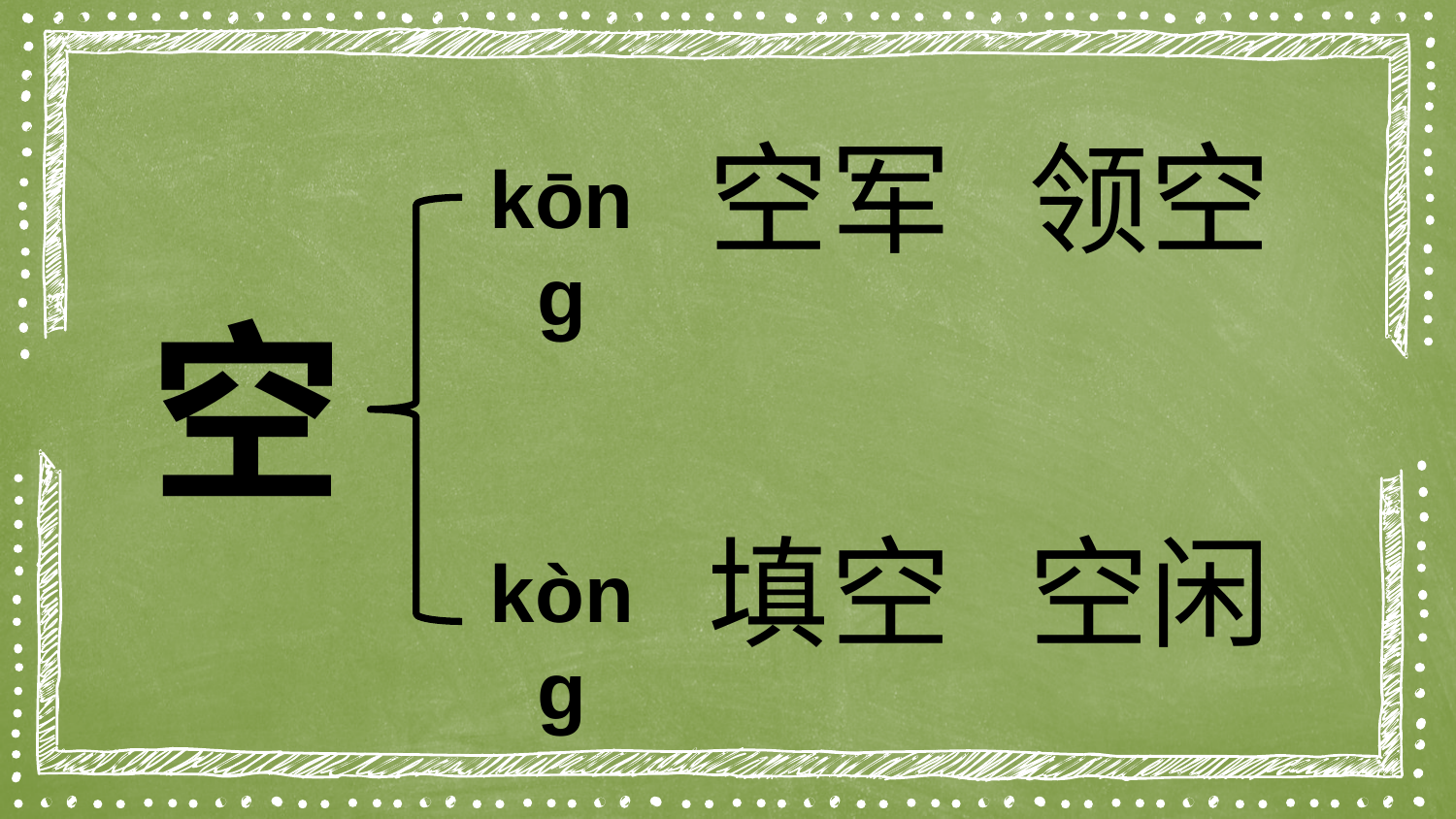

领空
空军
kōng

空
空闲
填空
kòng